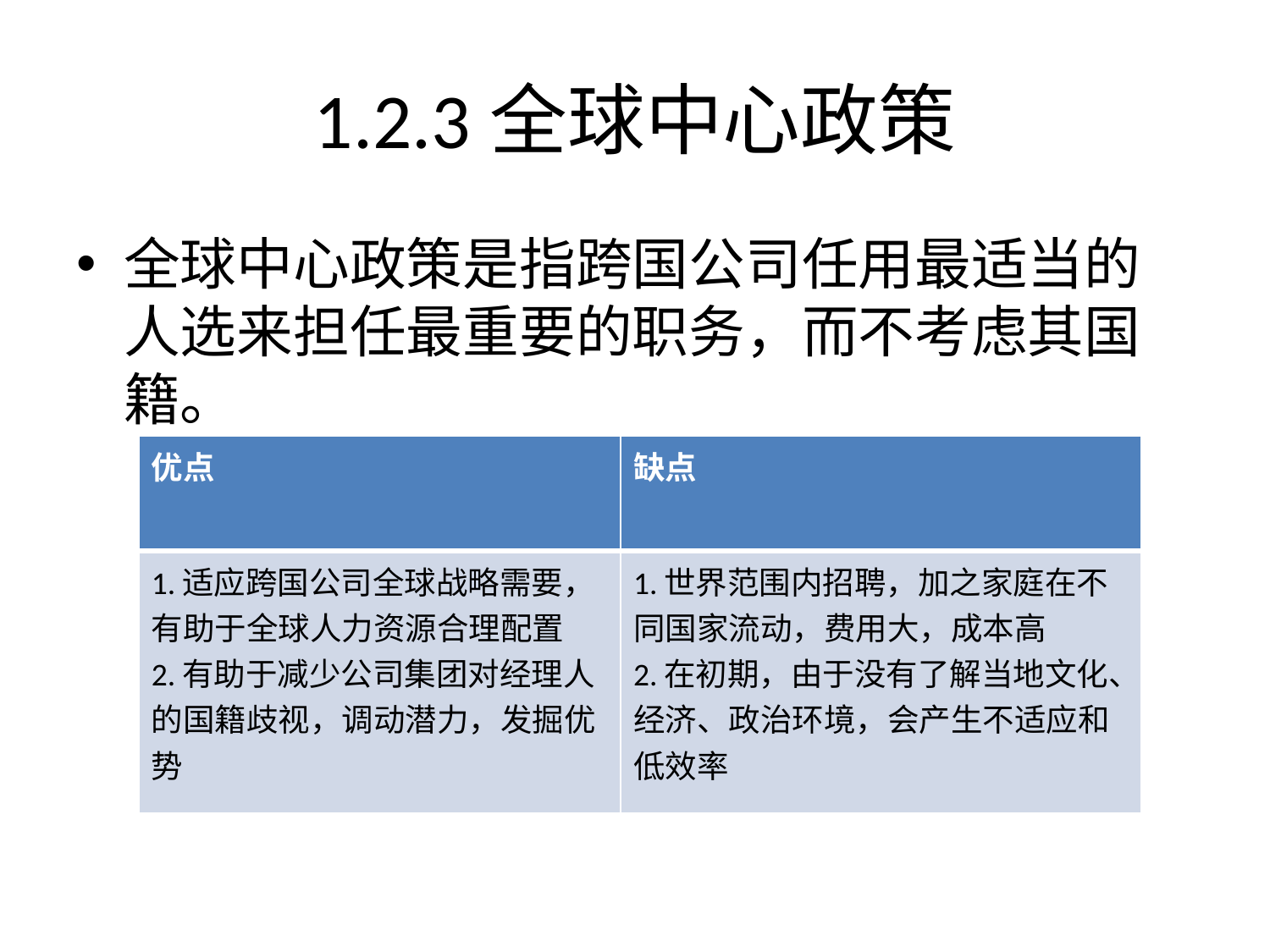

# 1.2.3全球中心政策
全球中心政策是指跨国公司任用最适当的人选来担任最重要的职务，而不考虑其国籍。

| 优点 | 缺点 |
| --- | --- |
| 1.适应跨国公司全球战略需要，有助于全球人力资源合理配置 2.有助于减少公司集团对经理人的国籍歧视，调动潜力，发掘优势 | 1.世界范围内招聘，加之家庭在不同国家流动，费用大，成本高 2.在初期，由于没有了解当地文化、经济、政治环境，会产生不适应和低效率 |